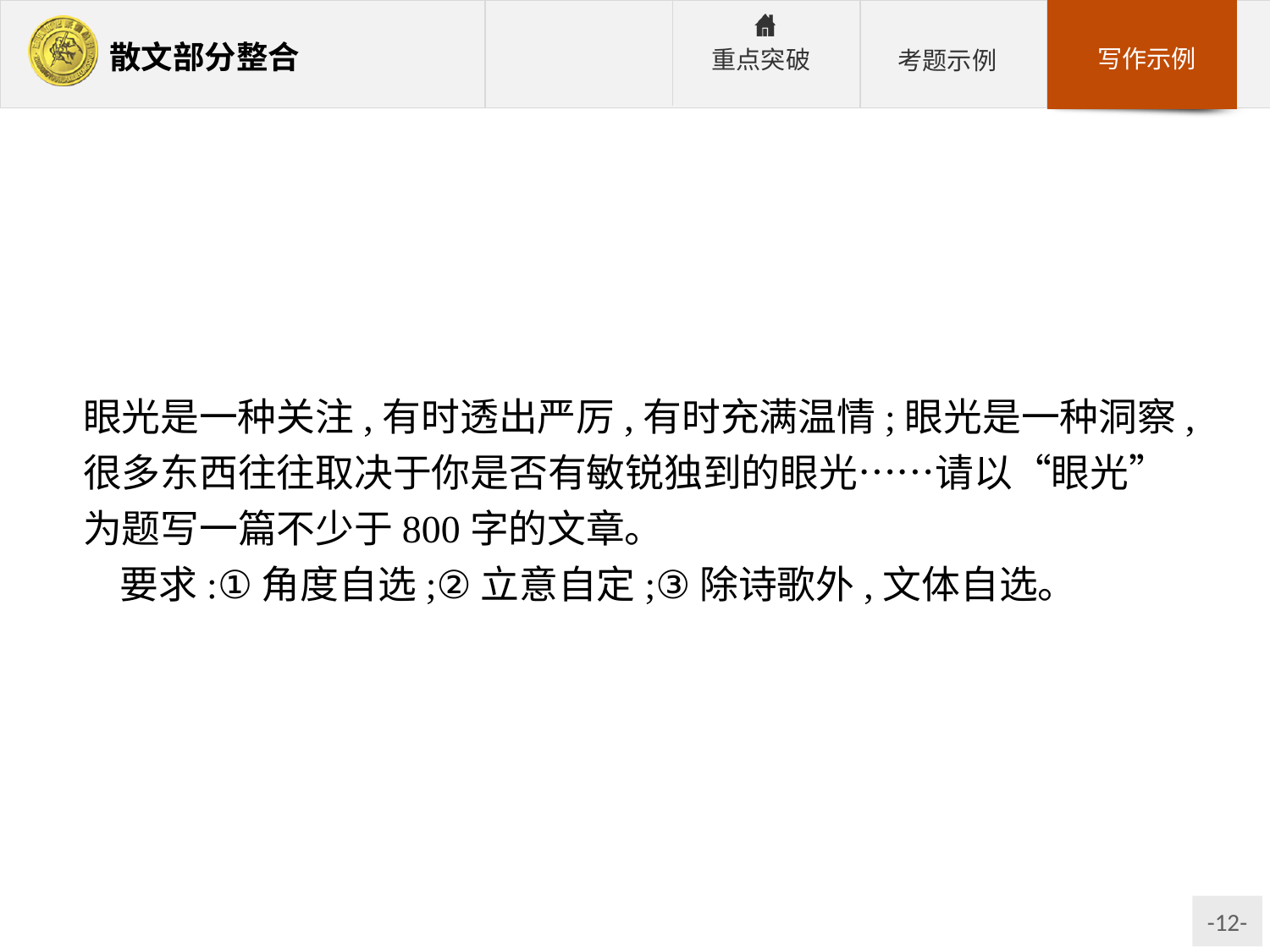

眼光是一种关注,有时透出严厉,有时充满温情;眼光是一种洞察,很多东西往往取决于你是否有敏锐独到的眼光……请以“眼光”为题写一篇不少于800字的文章。
要求:①角度自选;②立意自定;③除诗歌外,文体自选。